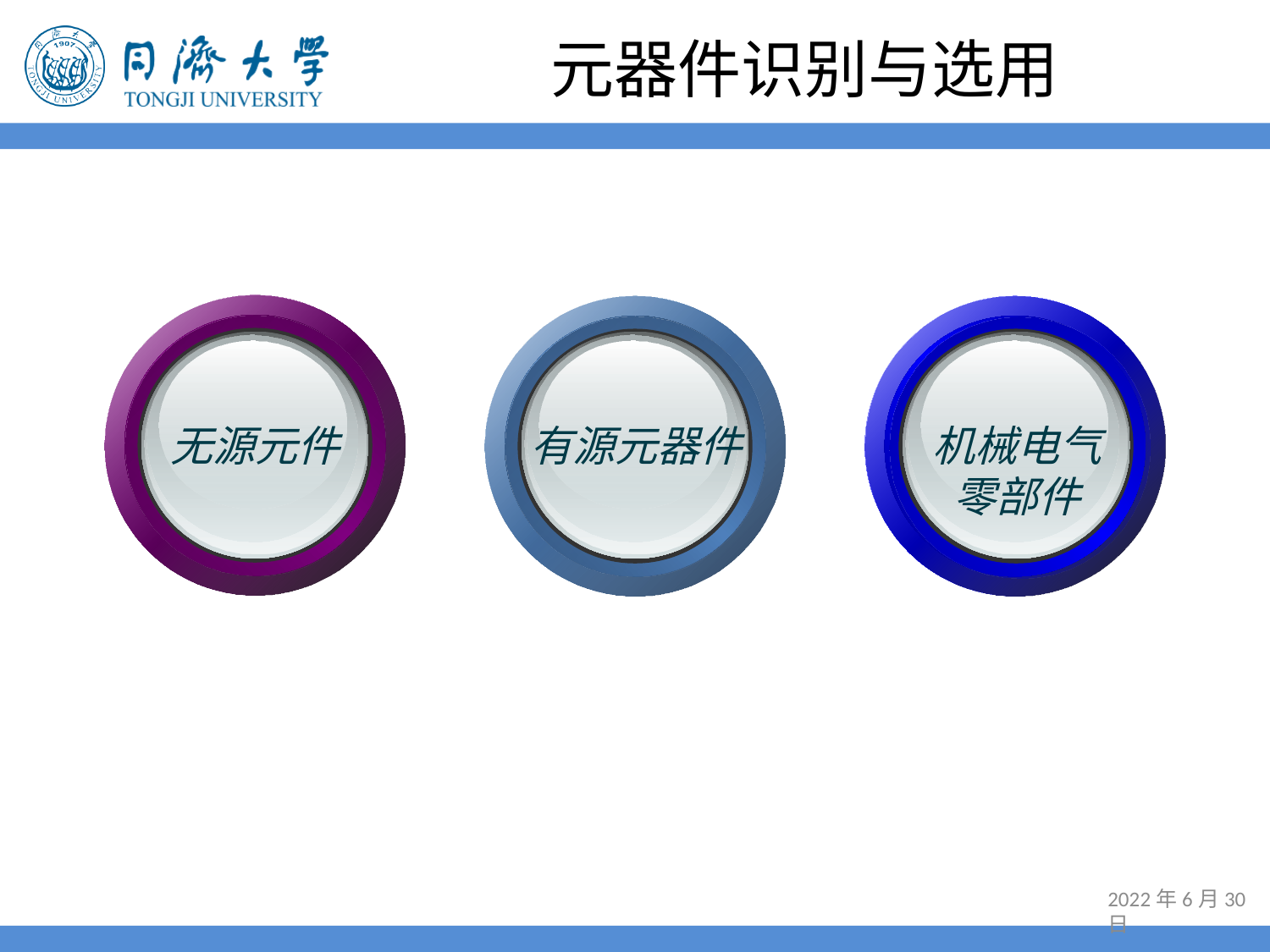

# 元器件识别与选用

无源元件

有源元器件

机械电气
零部件
2022年6月30日